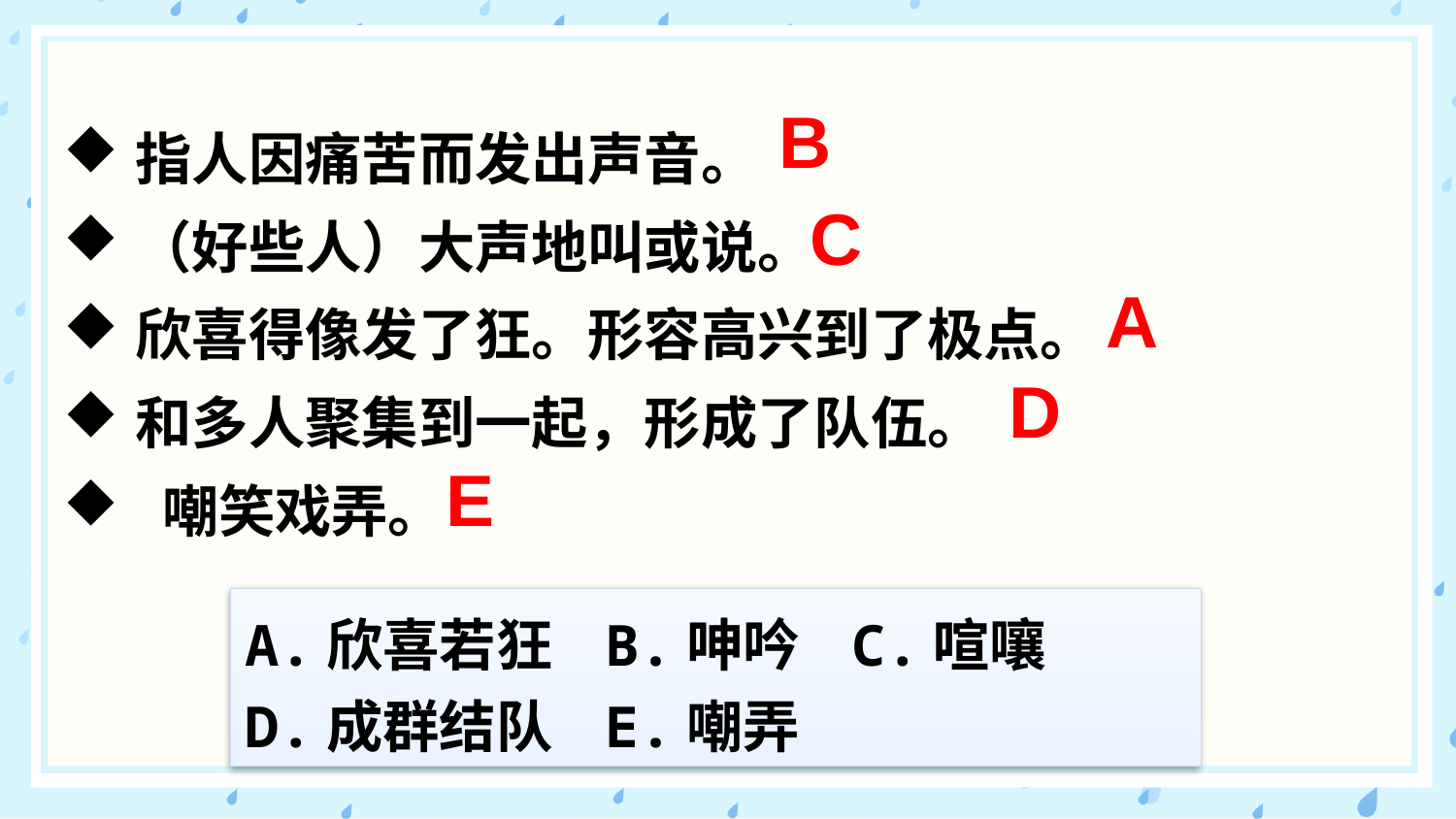

B
指人因痛苦而发出声音。
（好些人）大声地叫或说。
欣喜得像发了狂。形容高兴到了极点。
和多人聚集到一起，形成了队伍。
 嘲笑戏弄。
C
A
D
E
A.欣喜若狂   B.呻吟   C.喧嚷
D.成群结队   E.嘲弄